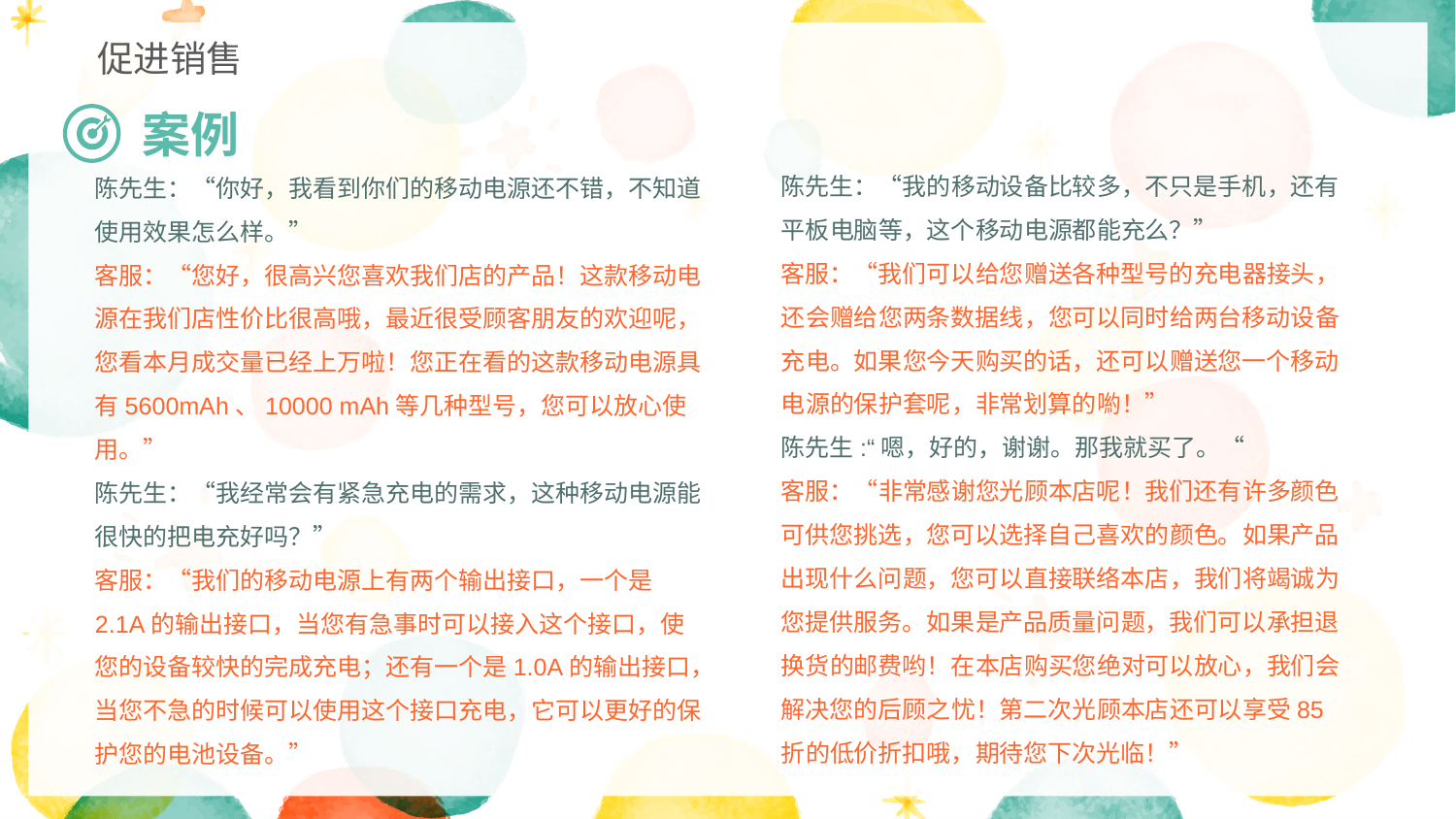

促进销售
案例

陈先生：“我的移动设备比较多，不只是手机，还有平板电脑等，这个移动电源都能充么？”
客服：“我们可以给您赠送各种型号的充电器接头，还会赠给您两条数据线，您可以同时给两台移动设备充电。如果您今天购买的话，还可以赠送您一个移动电源的保护套呢，非常划算的喲！”
陈先生:“嗯，好的，谢谢。那我就买了。“
客服：“非常感谢您光顾本店呢！我们还有许多颜色可供您挑选，您可以选择自己喜欢的颜色。如果产品出现什么问题，您可以直接联络本店，我们将竭诚为您提供服务。如果是产品质量问题，我们可以承担退换货的邮费哟！在本店购买您绝对可以放心，我们会解决您的后顾之忧！第二次光顾本店还可以享受85折的低价折扣哦，期待您下次光临！”
陈先生：“你好，我看到你们的移动电源还不错，不知道使用效果怎么样。”
客服：“您好，很高兴您喜欢我们店的产品！这款移动电源在我们店性价比很高哦，最近很受顾客朋友的欢迎呢，您看本月成交量已经上万啦！您正在看的这款移动电源具有5600mAh、10000 mAh等几种型号，您可以放心使用。”
陈先生：“我经常会有紧急充电的需求，这种移动电源能很快的把电充好吗？”
客服：“我们的移动电源上有两个输出接口，一个是2.1A的输出接口，当您有急事时可以接入这个接口，使您的设备较快的完成充电；还有一个是1.0A的输出接口，当您不急的时候可以使用这个接口充电，它可以更好的保护您的电池设备。”